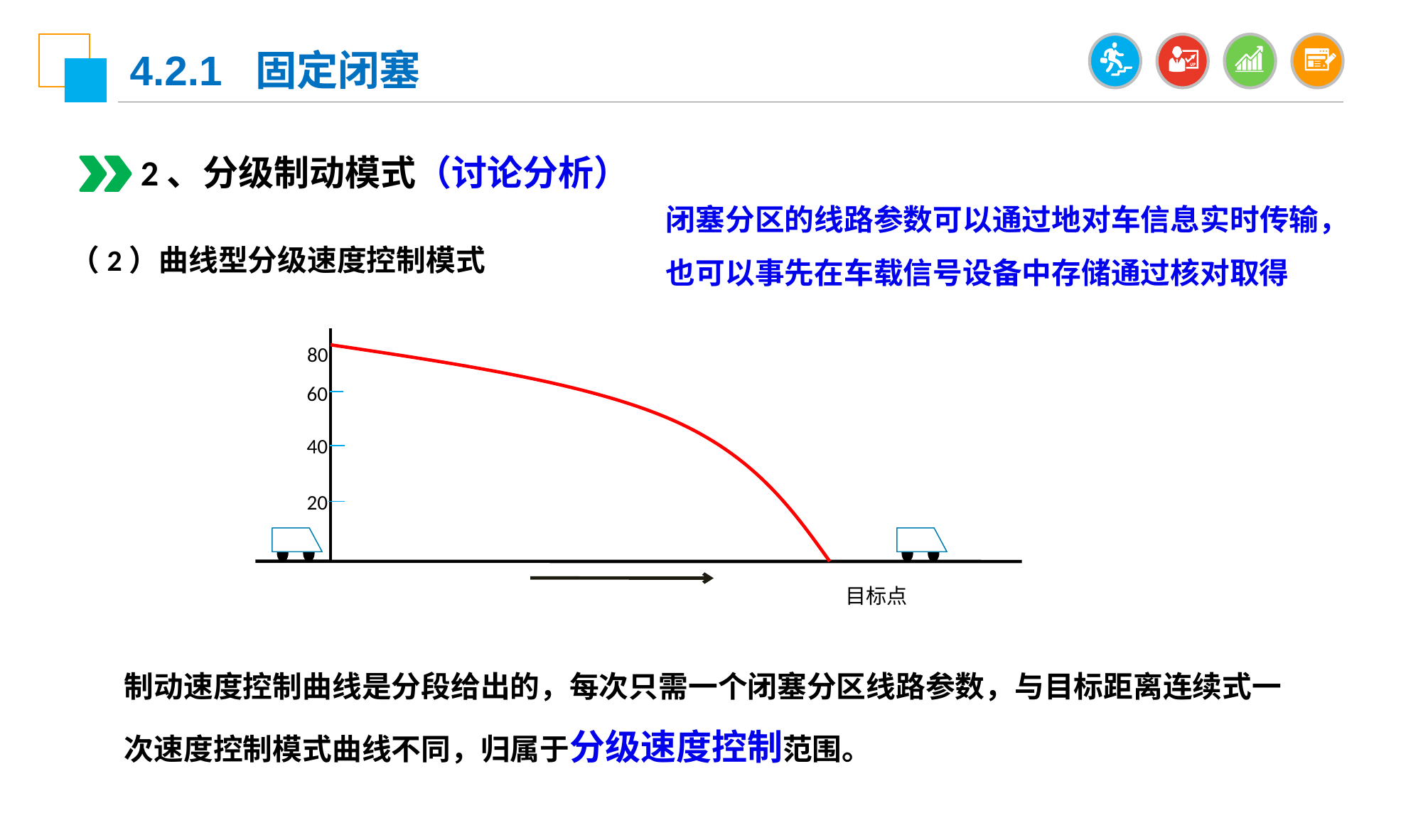

4.2.1  固定闭塞
2、分级制动模式（讨论分析）

闭塞分区的线路参数可以通过地对车信息实时传输，也可以事先在车载信号设备中存储通过核对取得
（2）曲线型分级速度控制模式
 80

60

40

20

 目标点
制动速度控制曲线是分段给出的，每次只需一个闭塞分区线路参数，与目标距离连续式一次速度控制模式曲线不同，归属于分级速度控制范围。